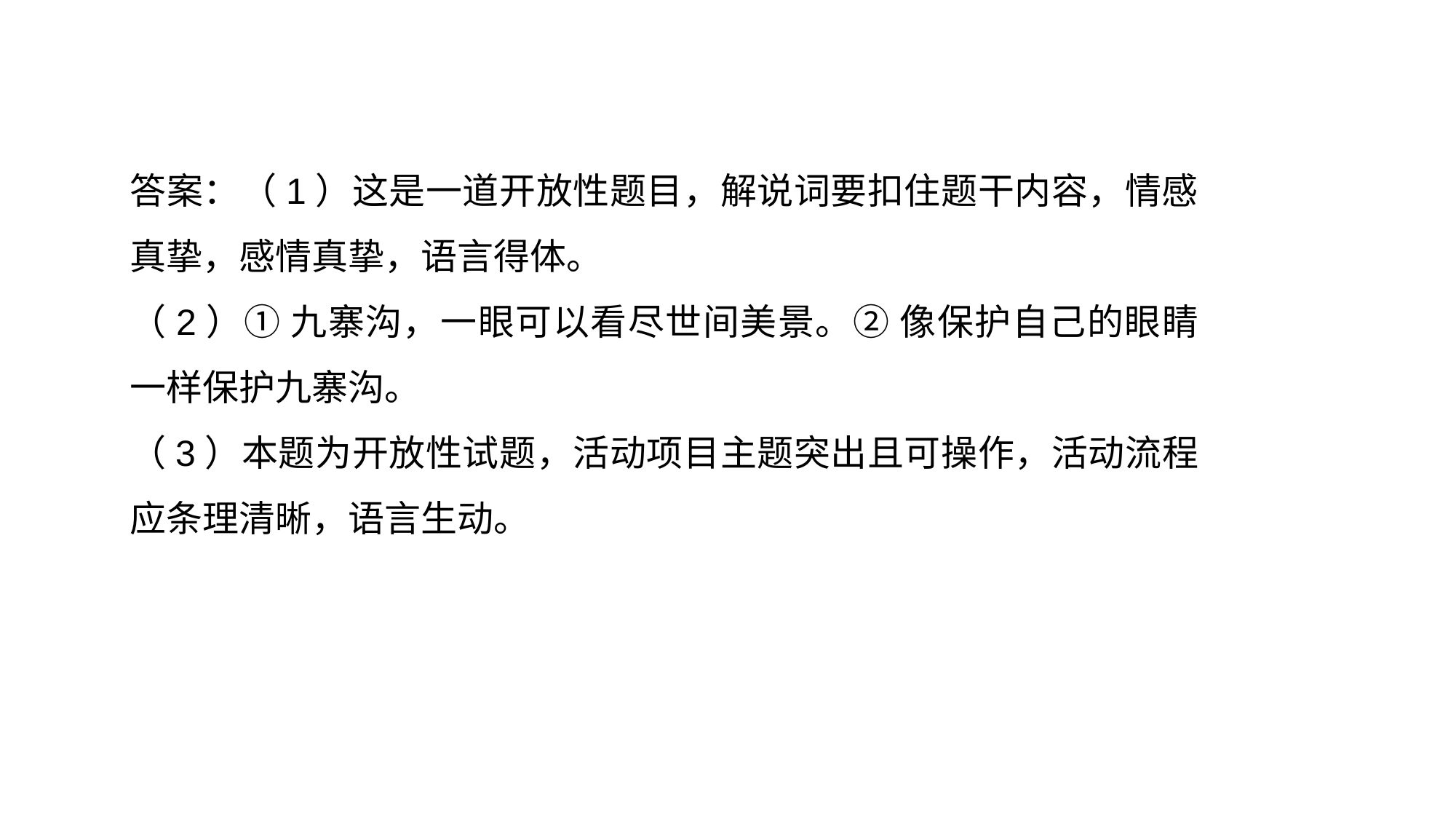

答案：（1）这是一道开放性题目，解说词要扣住题干内容，情感真挚，感情真挚，语言得体。
（2）① 九寨沟，一眼可以看尽世间美景。② 像保护自己的眼睛一样保护九寨沟。
（3）本题为开放性试题，活动项目主题突出且可操作，活动流程应条理清晰，语言生动。